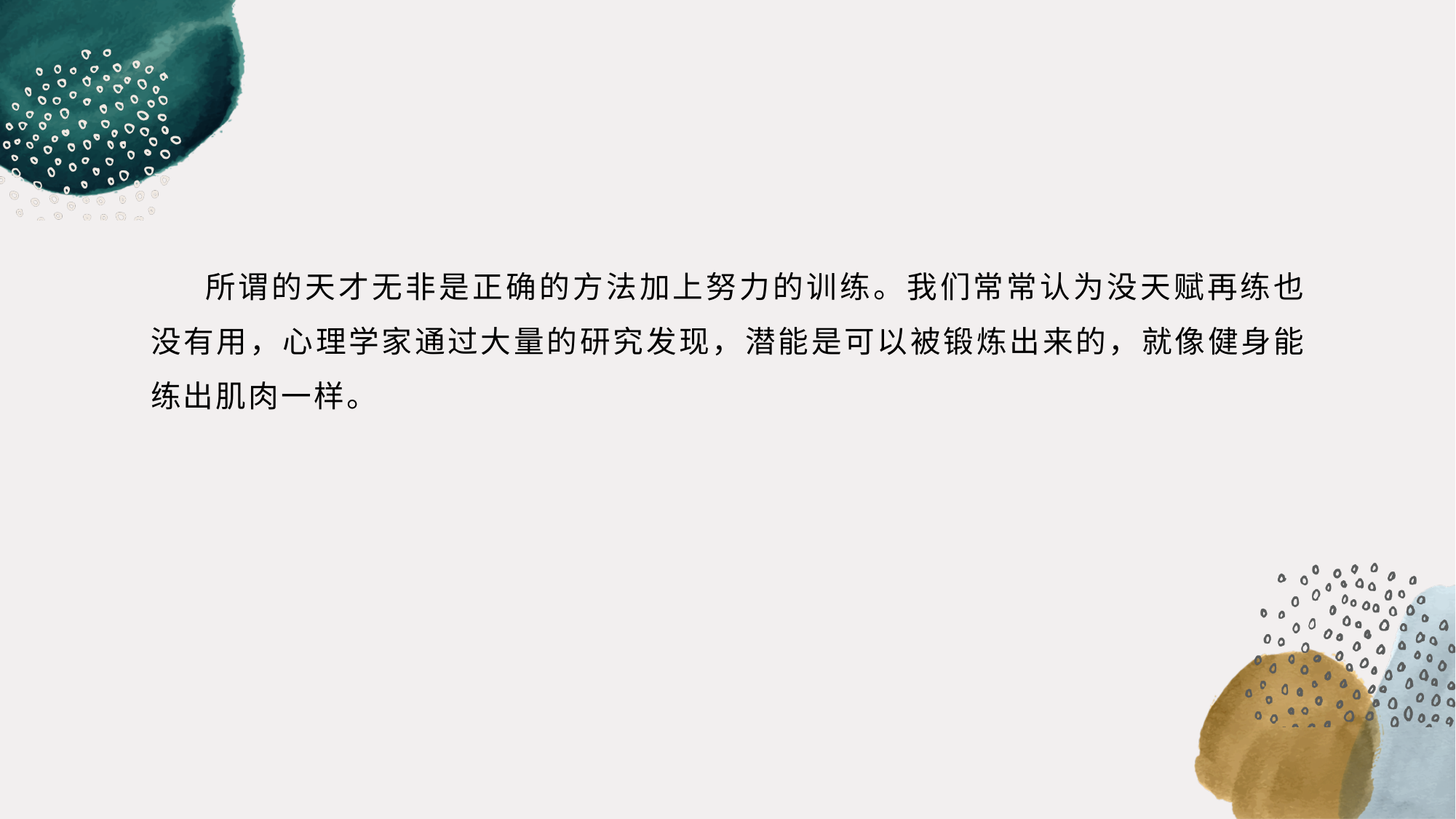

所谓的天才无非是正确的方法加上努力的训练。我们常常认为没天赋再练也没有用，心理学家通过大量的研究发现，潜能是可以被锻炼出来的，就像健身能练出肌肉一样。